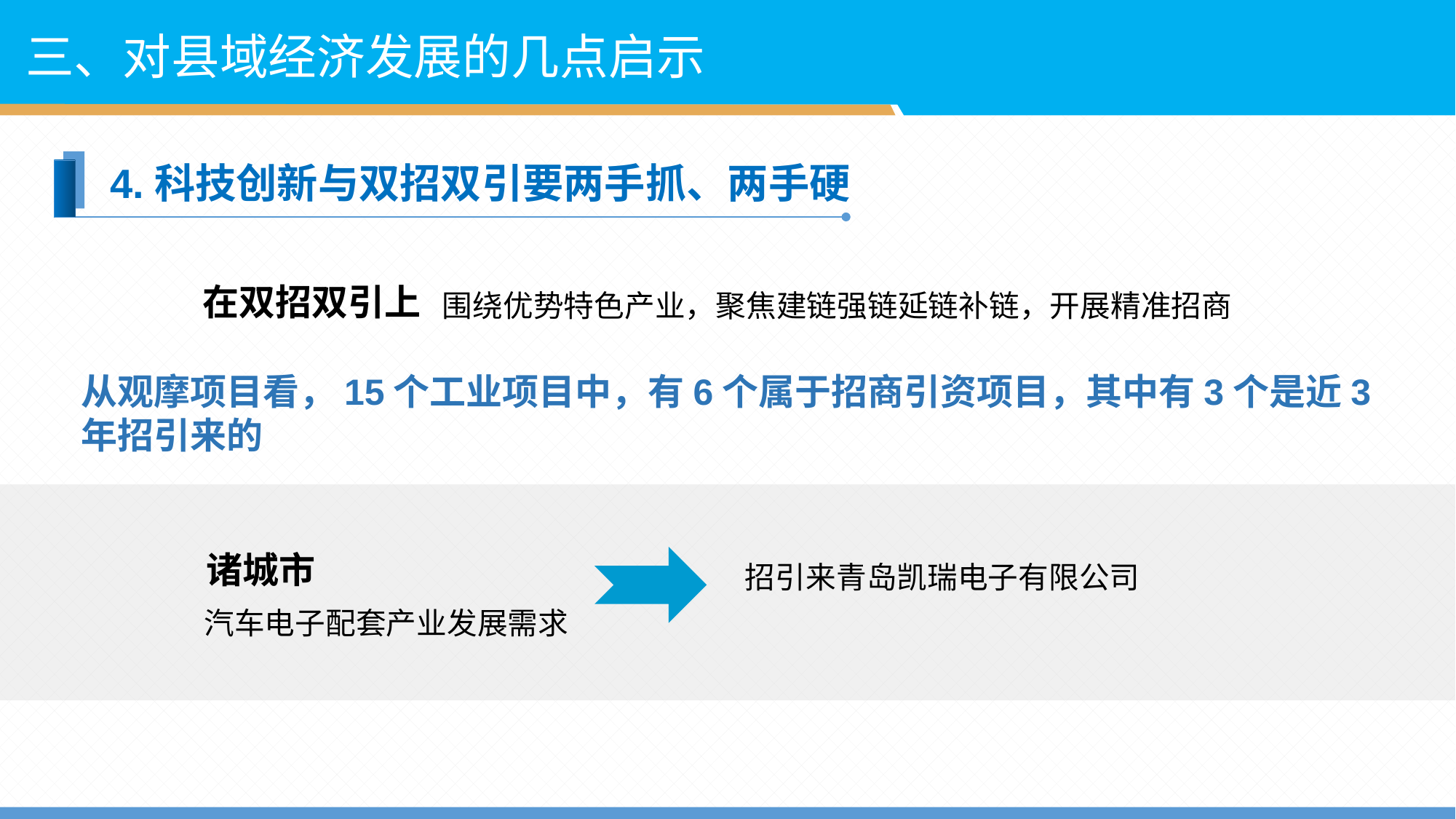

三、对县域经济发展的几点启示

4.科技创新与双招双引要两手抓、两手硬

在双招双引上
围绕优势特色产业，聚焦建链强链延链补链，开展精准招商
从观摩项目看，15个工业项目中，有6个属于招商引资项目，其中有3个是近3年招引来的

诸城市

招引来青岛凯瑞电子有限公司
汽车电子配套产业发展需求